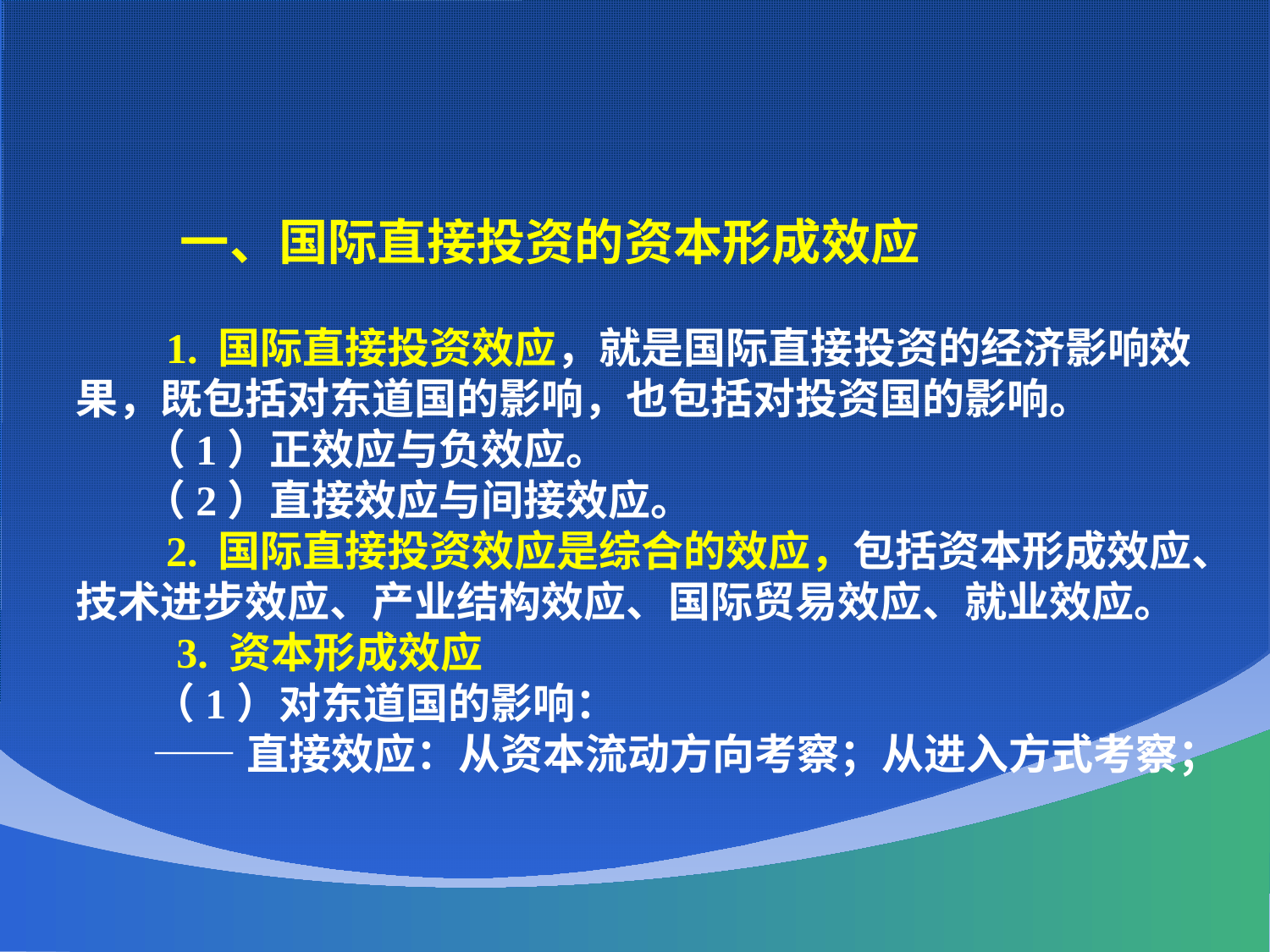

一、国际直接投资的资本形成效应

    1. 国际直接投资效应，就是国际直接投资的经济影响效果，既包括对东道国的影响，也包括对投资国的影响。
 （1）正效应与负效应。
 （2）直接效应与间接效应。
    2. 国际直接投资效应是综合的效应，包括资本形成效应、技术进步效应、产业结构效应、国际贸易效应、就业效应。
     3. 资本形成效应
  （1）对东道国的影响：
   ——直接效应：从资本流动方向考察；从进入方式考察；